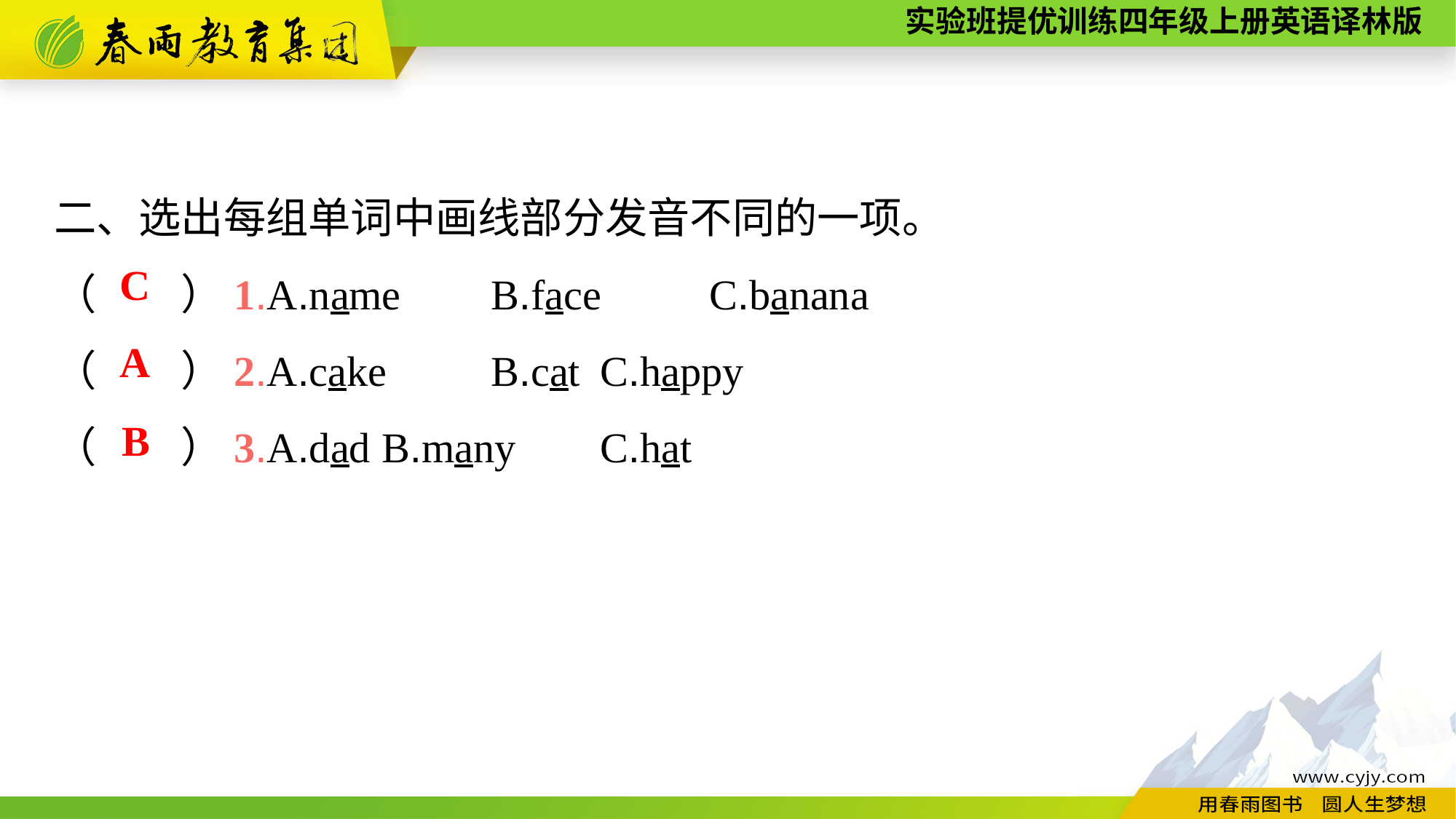

二、选出每组单词中画线部分发音不同的一项。
（　　）1.A.name	B.face	C.banana
（　　）2.A.cake	B.cat	C.happy
（　　）3.A.dad	B.many	C.hat
C
A
B